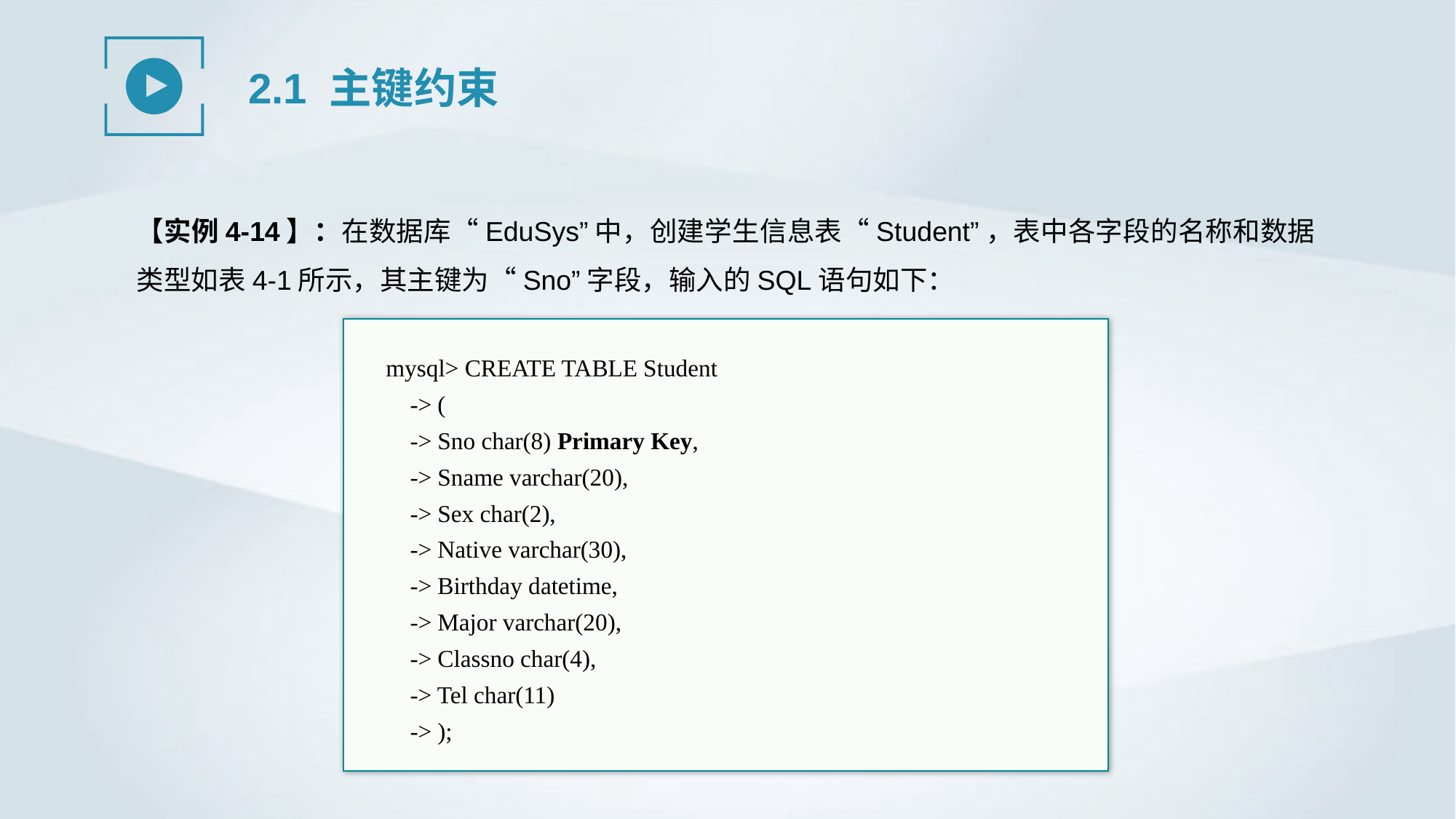

2.1 主键约束
【实例4-14】：在数据库“EduSys”中，创建学生信息表“Student”，表中各字段的名称和数据类型如表4-1所示，其主键为“Sno”字段，输入的SQL语句如下：
mysql> CREATE TABLE Student
    -> (
    -> Sno char(8) Primary Key,
    -> Sname varchar(20),
    -> Sex char(2),
    -> Native varchar(30),
    -> Birthday datetime,
    -> Major varchar(20),
    -> Classno char(4),
    -> Tel char(11)
    -> );